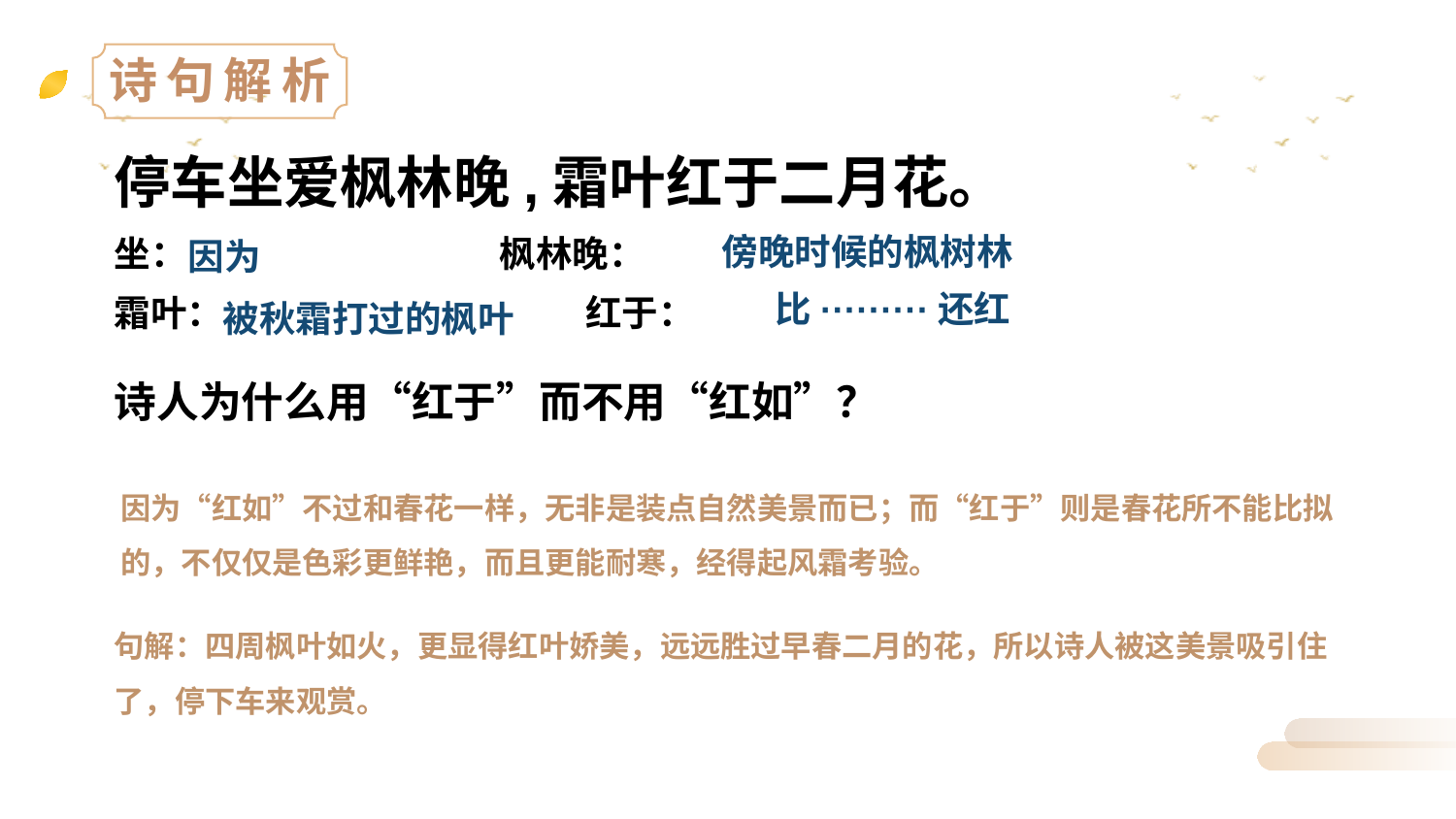

诗句解析
停车坐爱枫林晚,霜叶红于二月花。
坐：                                      枫林晚：
霜叶：                                            红于：

傍晚时候的枫树林
因为
比·········还红
被秋霜打过的枫叶
诗人为什么用“红于”而不用“红如”？
因为“红如”不过和春花一样，无非是装点自然美景而已；而“红于”则是春花所不能比拟的，不仅仅是色彩更鲜艳，而且更能耐寒，经得起风霜考验。
句解：四周枫叶如火，更显得红叶娇美，远远胜过早春二月的花，所以诗人被这美景吸引住了，停下车来观赏。